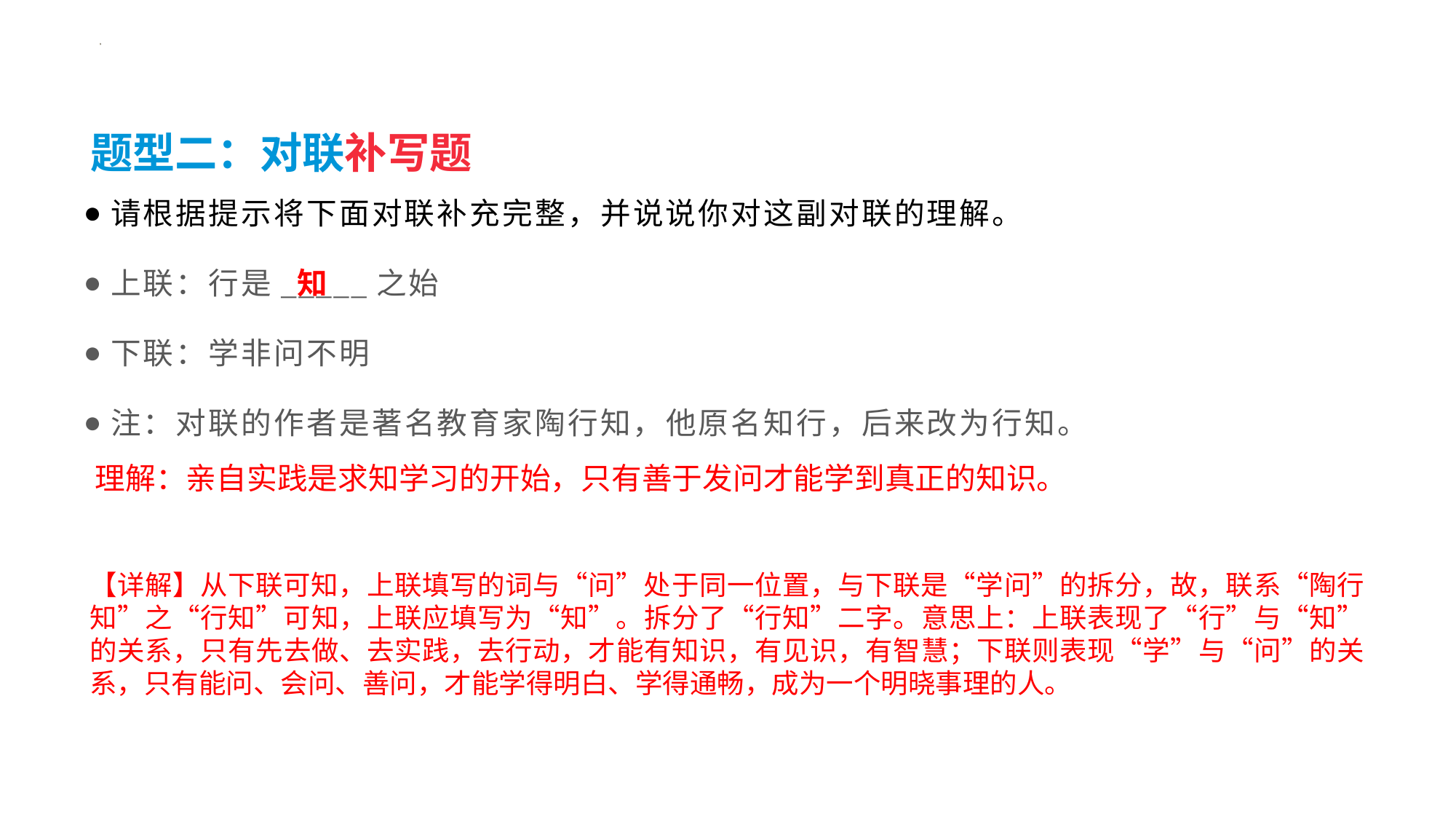

#
题型二：对联补写题
请根据提示将下面对联补充完整，并说说你对这副对联的理解。
上联：行是_____之始
下联：学非问不明
注：对联的作者是著名教育家陶行知，他原名知行，后来改为行知。
知
理解：亲自实践是求知学习的开始，只有善于发问才能学到真正的知识。
【详解】从下联可知，上联填写的词与“问”处于同一位置，与下联是“学问”的拆分，故，联系“陶行知”之“行知”可知，上联应填写为“知”。拆分了“行知”二字。意思上：上联表现了“行”与“知”的关系，只有先去做、去实践，去行动，才能有知识，有见识，有智慧；下联则表现“学”与“问”的关系，只有能问、会问、善问，才能学得明白、学得通畅，成为一个明晓事理的人。